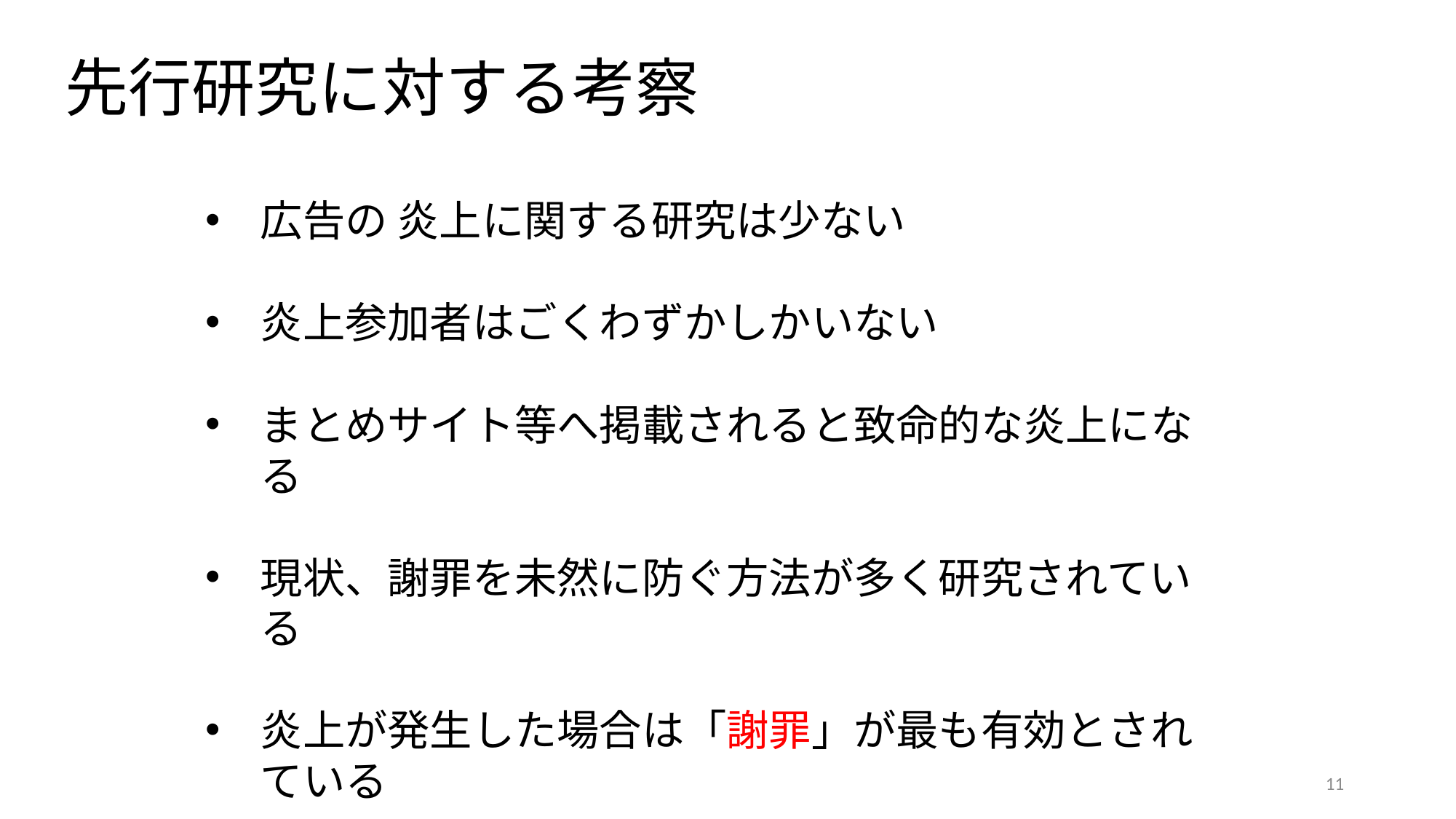

# 先行研究に対する考察
広告の 炎上に関する研究は少ない

炎上参加者はごくわずかしかいない

まとめサイト等へ掲載されると致命的な炎上になる

現状、謝罪を未然に防ぐ方法が多く研究されている

炎上が発生した場合は「謝罪」が最も有効とされている
11